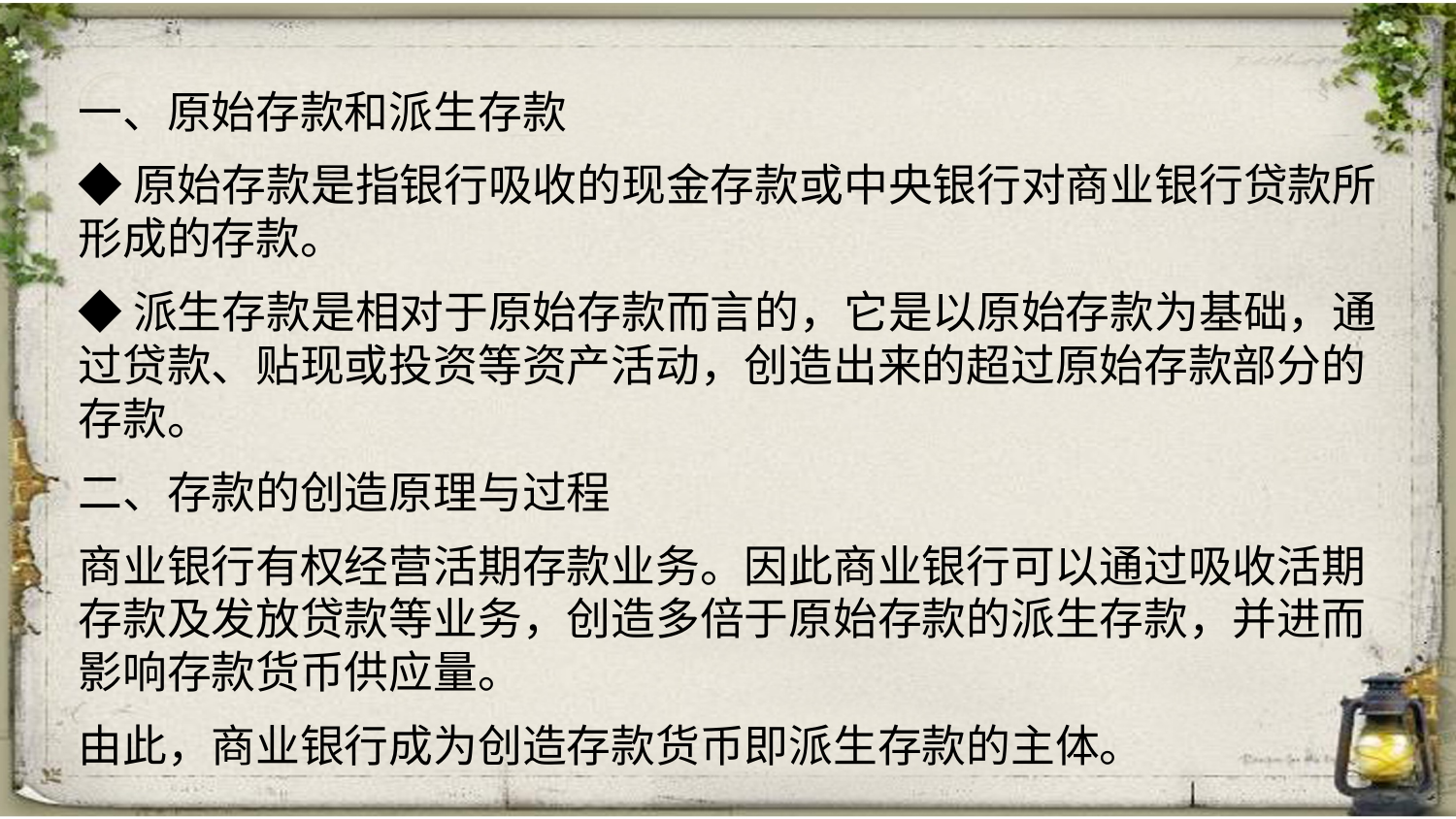

一、原始存款和派生存款
◆原始存款是指银行吸收的现金存款或中央银行对商业银行贷款所形成的存款。
◆派生存款是相对于原始存款而言的，它是以原始存款为基础，通过贷款、贴现或投资等资产活动，创造出来的超过原始存款部分的存款。
二、存款的创造原理与过程
商业银行有权经营活期存款业务。因此商业银行可以通过吸收活期存款及发放贷款等业务，创造多倍于原始存款的派生存款，并进而影响存款货币供应量。
由此，商业银行成为创造存款货币即派生存款的主体。